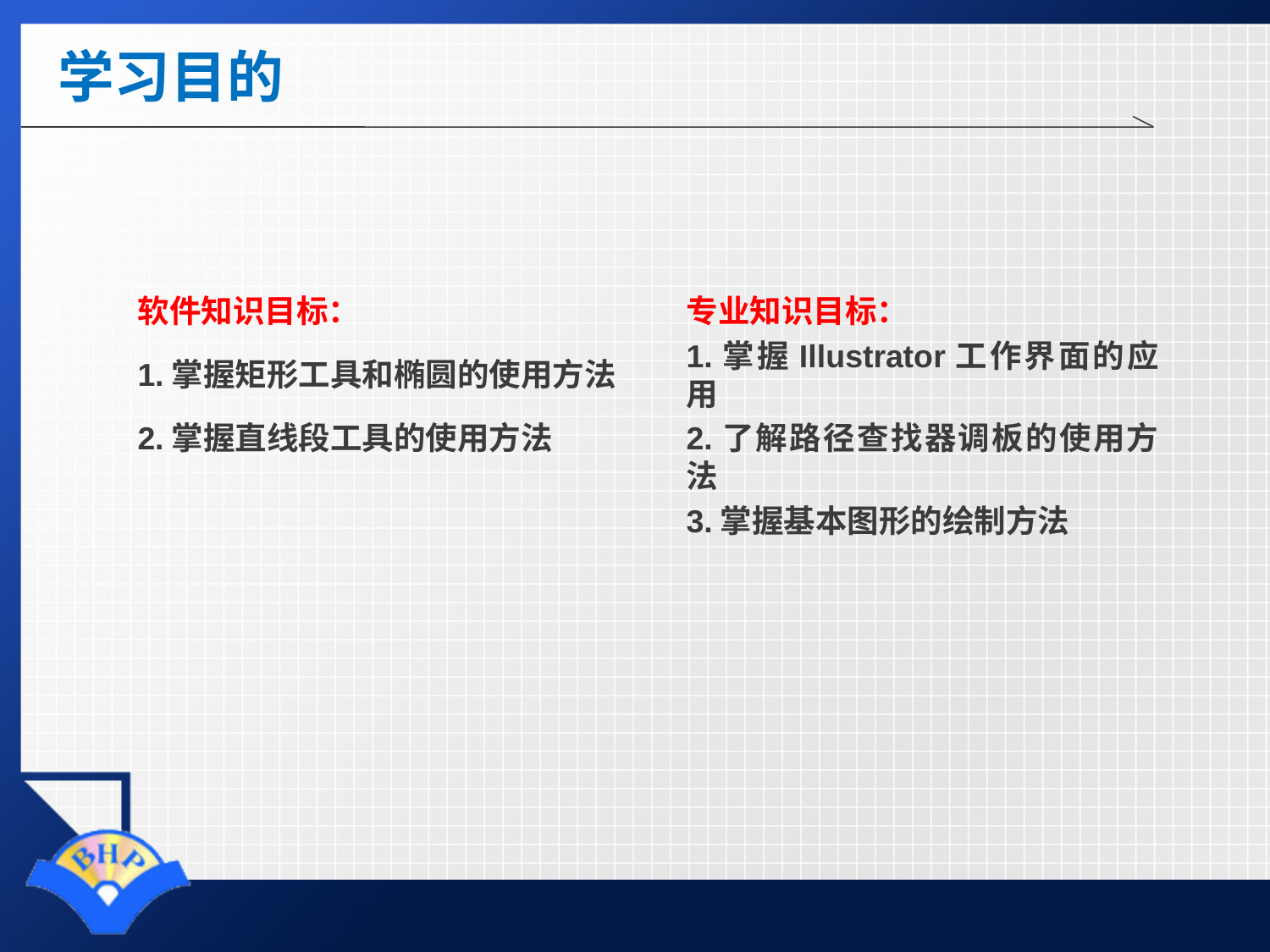

# 学习目的
软件知识目标：
1.掌握矩形工具和椭圆的使用方法
2.掌握直线段工具的使用方法
专业知识目标：
1.掌握Illustrator工作界面的应用
2.了解路径查找器调板的使用方法
3.掌握基本图形的绘制方法